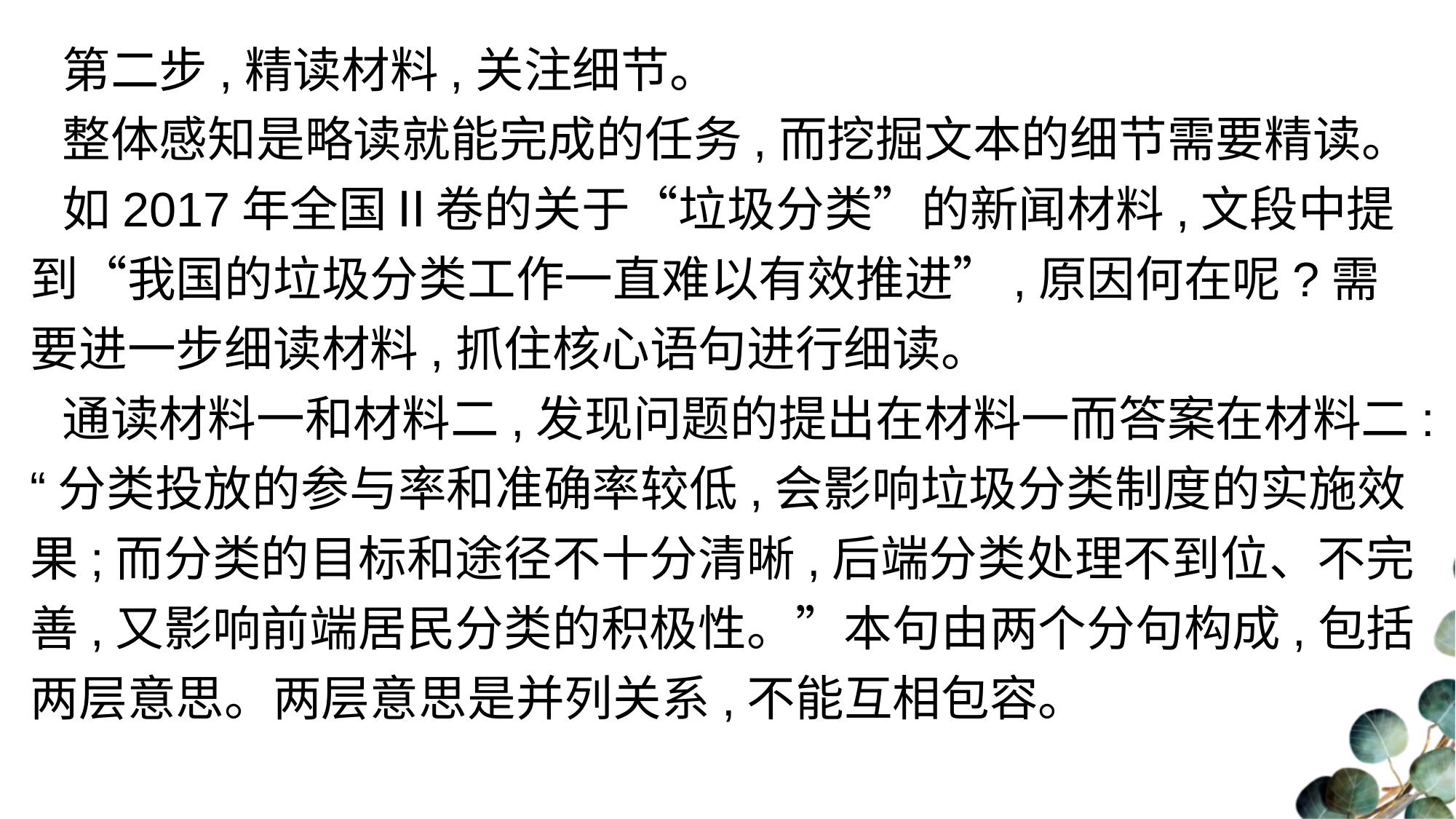

第二步,精读材料,关注细节。
整体感知是略读就能完成的任务,而挖掘文本的细节需要精读。
如2017年全国Ⅱ卷的关于“垃圾分类”的新闻材料,文段中提到“我国的垃圾分类工作一直难以有效推进”,原因何在呢?需要进一步细读材料,抓住核心语句进行细读。
通读材料一和材料二,发现问题的提出在材料一而答案在材料二:“分类投放的参与率和准确率较低,会影响垃圾分类制度的实施效果;而分类的目标和途径不十分清晰,后端分类处理不到位、不完善,又影响前端居民分类的积极性。”本句由两个分句构成,包括两层意思。两层意思是并列关系,不能互相包容。